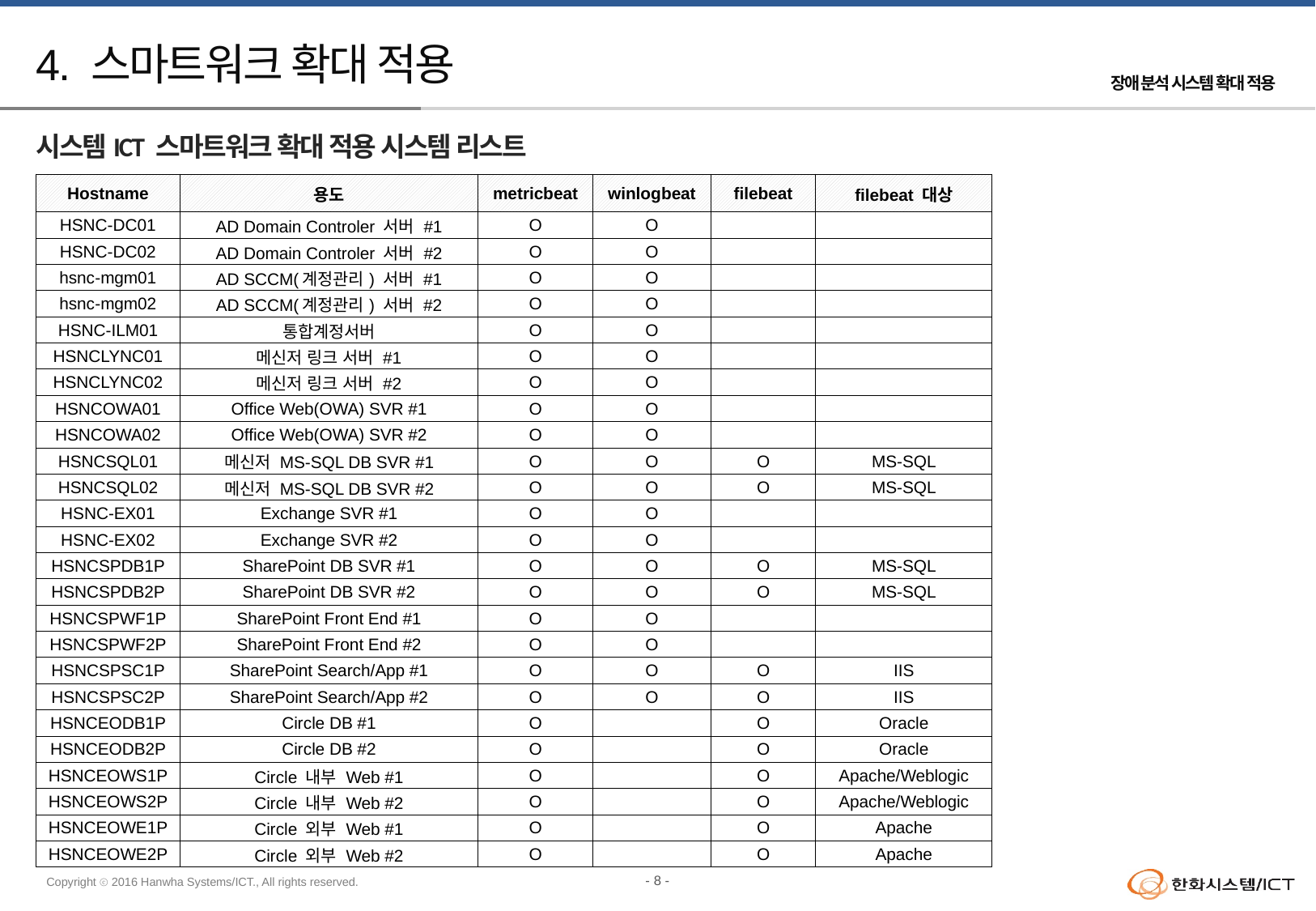

# 4. 스마트워크 확대 적용
시스템ICT 스마트워크 확대 적용 시스템 리스트

| Hostname | 용도 | metricbeat | winlogbeat | filebeat | filebeat 대상 |
| --- | --- | --- | --- | --- | --- |
| HSNC-DC01 | AD Domain Controler 서버 #1 | O | O |  |  |
| HSNC-DC02 | AD Domain Controler 서버 #2 | O | O |  |  |
| hsnc-mgm01 | AD SCCM(계정관리) 서버 #1 | O | O |  |  |
| hsnc-mgm02 | AD SCCM(계정관리) 서버 #2 | O | O |  |  |
| HSNC-ILM01 | 통합계정서버 | O | O |  |  |
| HSNCLYNC01 | 메신저 링크 서버 #1 | O | O |  |  |
| HSNCLYNC02 | 메신저 링크 서버 #2 | O | O |  |  |
| HSNCOWA01 | Office Web(OWA) SVR #1 | O | O |  |  |
| HSNCOWA02 | Office Web(OWA) SVR #2 | O | O |  |  |
| HSNCSQL01 | 메신저 MS-SQL DB SVR #1 | O | O | O | MS-SQL |
| HSNCSQL02 | 메신저 MS-SQL DB SVR #2 | O | O | O | MS-SQL |
| HSNC-EX01 | Exchange SVR #1 | O | O |  |  |
| HSNC-EX02 | Exchange SVR #2 | O | O |  |  |
| HSNCSPDB1P | SharePoint DB SVR #1 | O | O | O | MS-SQL |
| HSNCSPDB2P | SharePoint DB SVR #2 | O | O | O | MS-SQL |
| HSNCSPWF1P | SharePoint Front End #1 | O | O |  |  |
| HSNCSPWF2P | SharePoint Front End #2 | O | O |  |  |
| HSNCSPSC1P | SharePoint Search/App #1 | O | O | O | IIS |
| HSNCSPSC2P | SharePoint Search/App #2 | O | O | O | IIS |
| HSNCEODB1P | Circle DB #1 | O |  | O | Oracle |
| HSNCEODB2P | Circle DB #2 | O |  | O | Oracle |
| HSNCEOWS1P | Circle 내부 Web #1 | O |  | O | Apache/Weblogic |
| HSNCEOWS2P | Circle 내부 Web #2 | O |  | O | Apache/Weblogic |
| HSNCEOWE1P | Circle 외부 Web #1 | O |  | O | Apache |
| HSNCEOWE2P | Circle 외부 Web #2 | O |  | O | Apache |